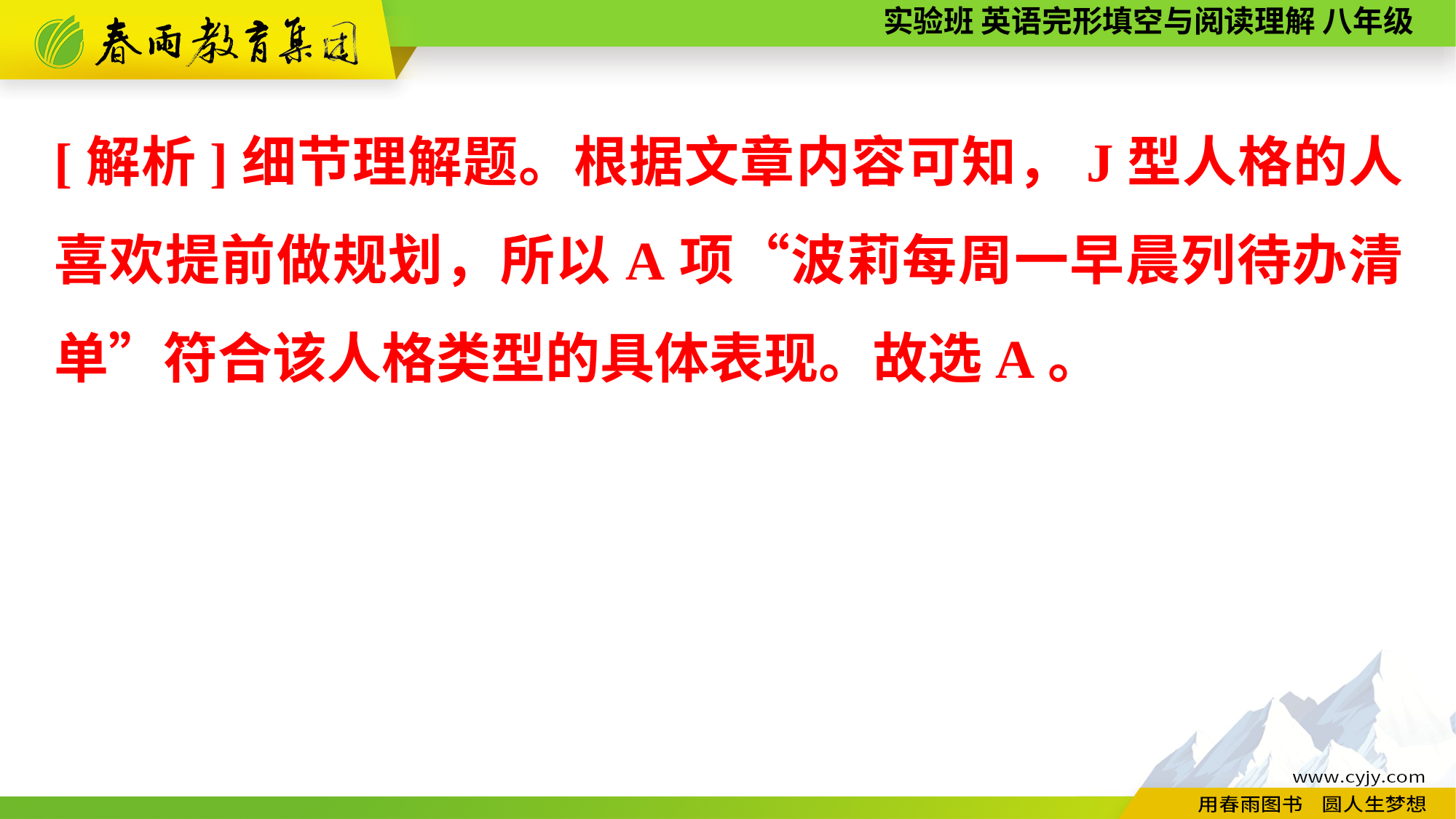

[解析]细节理解题。根据文章内容可知，J型人格的人喜欢提前做规划，所以A项“波莉每周一早晨列待办清单”符合该人格类型的具体表现。故选A。